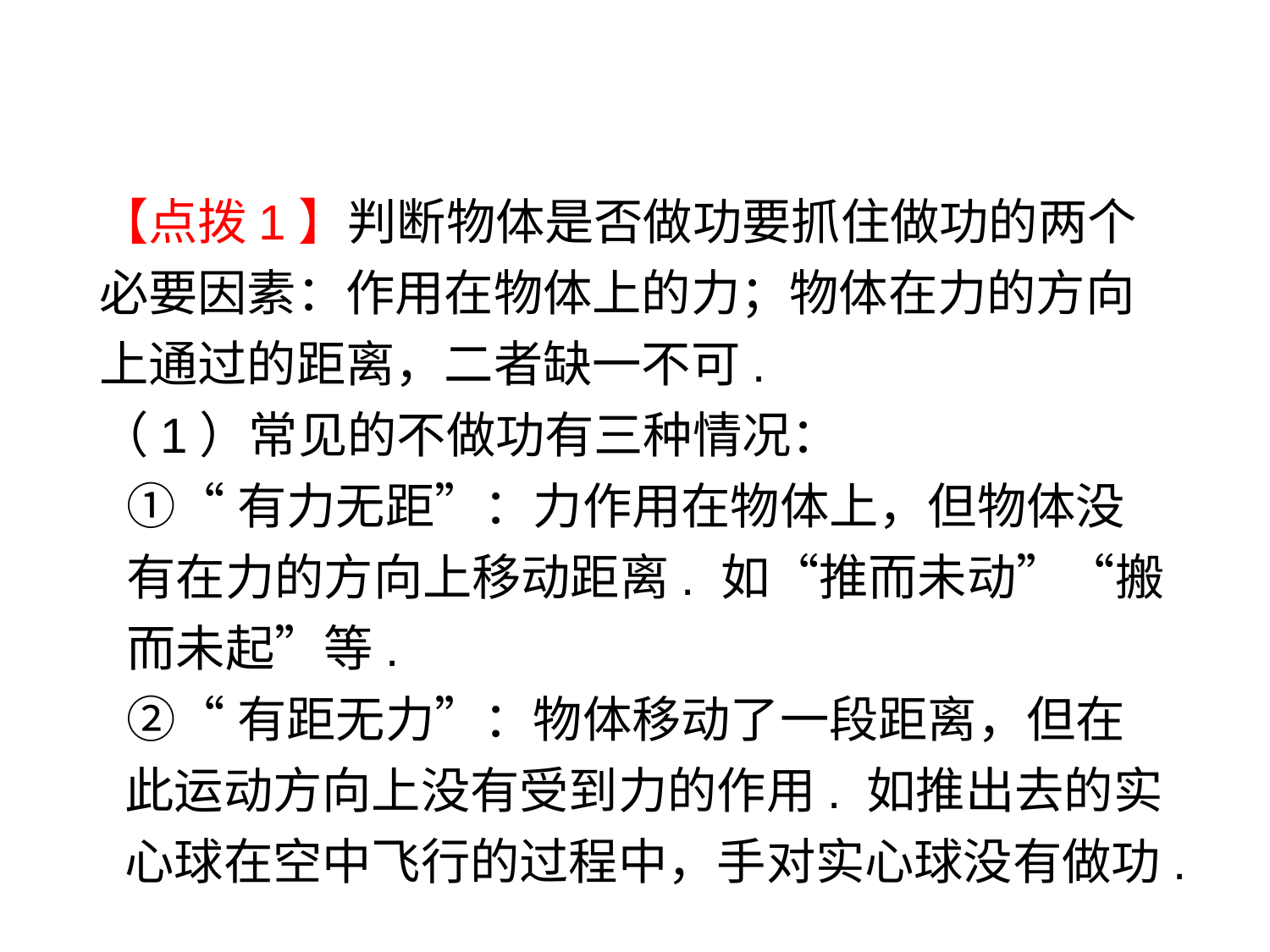

【点拨1】判断物体是否做功要抓住做功的两个必要因素：作用在物体上的力；物体在力的方向上通过的距离，二者缺一不可.
（1）常见的不做功有三种情况：
①“有力无距”：力作用在物体上，但物体没有在力的方向上移动距离. 如“推而未动”“搬而未起”等.
②“有距无力”：物体移动了一段距离，但在此运动方向上没有受到力的作用. 如推出去的实心球在空中飞行的过程中，手对实心球没有做功.